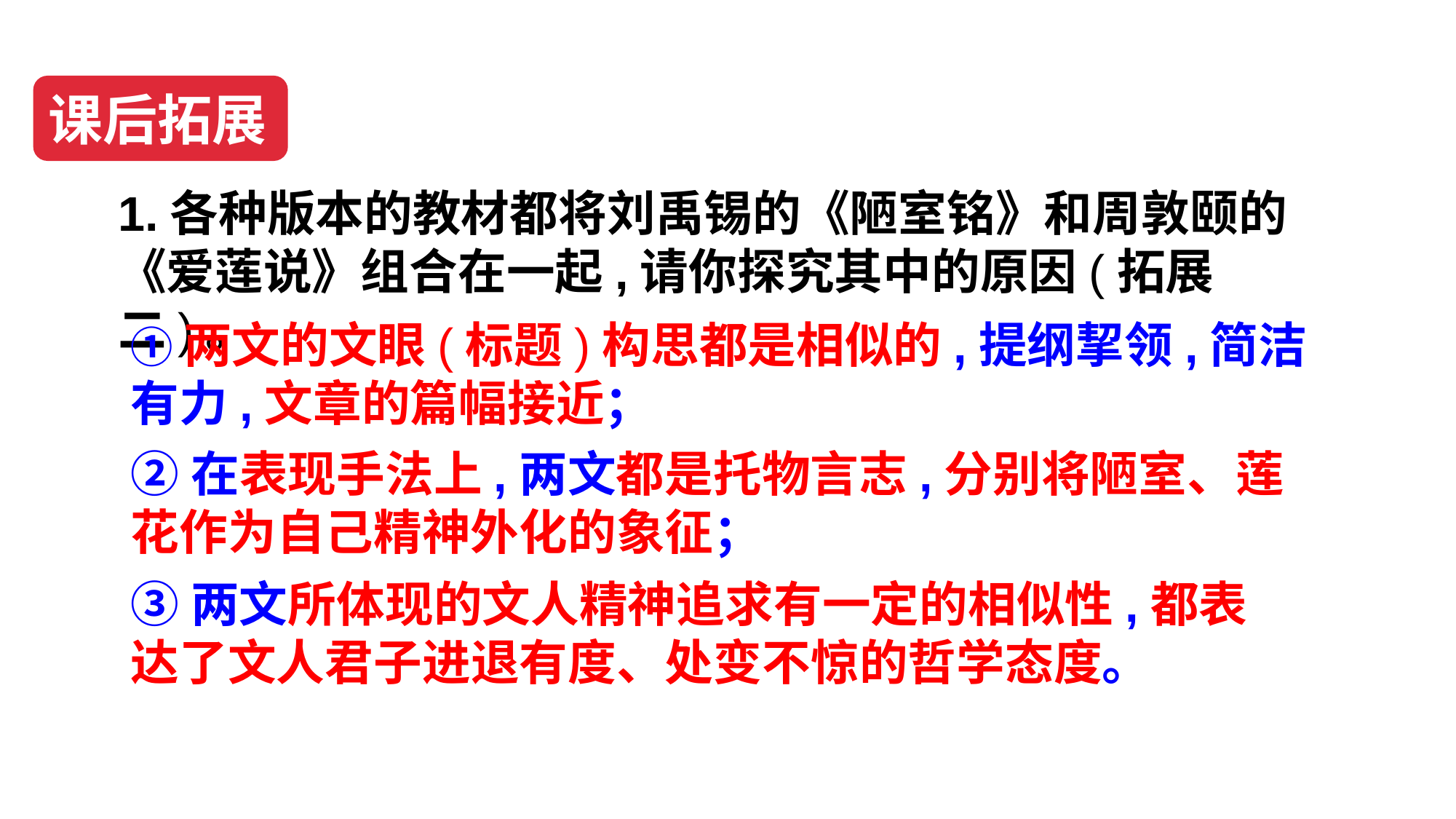

课后拓展
1.各种版本的教材都将刘禹锡的《陋室铭》和周敦颐的《爱莲说》组合在一起,请你探究其中的原因(拓展二)。
①两文的文眼(标题)构思都是相似的,提纲挈领,简洁有力,文章的篇幅接近；
②在表现手法上,两文都是托物言志,分别将陋室、莲花作为自己精神外化的象征；
③两文所体现的文人精神追求有一定的相似性,都表达了文人君子进退有度、处变不惊的哲学态度。